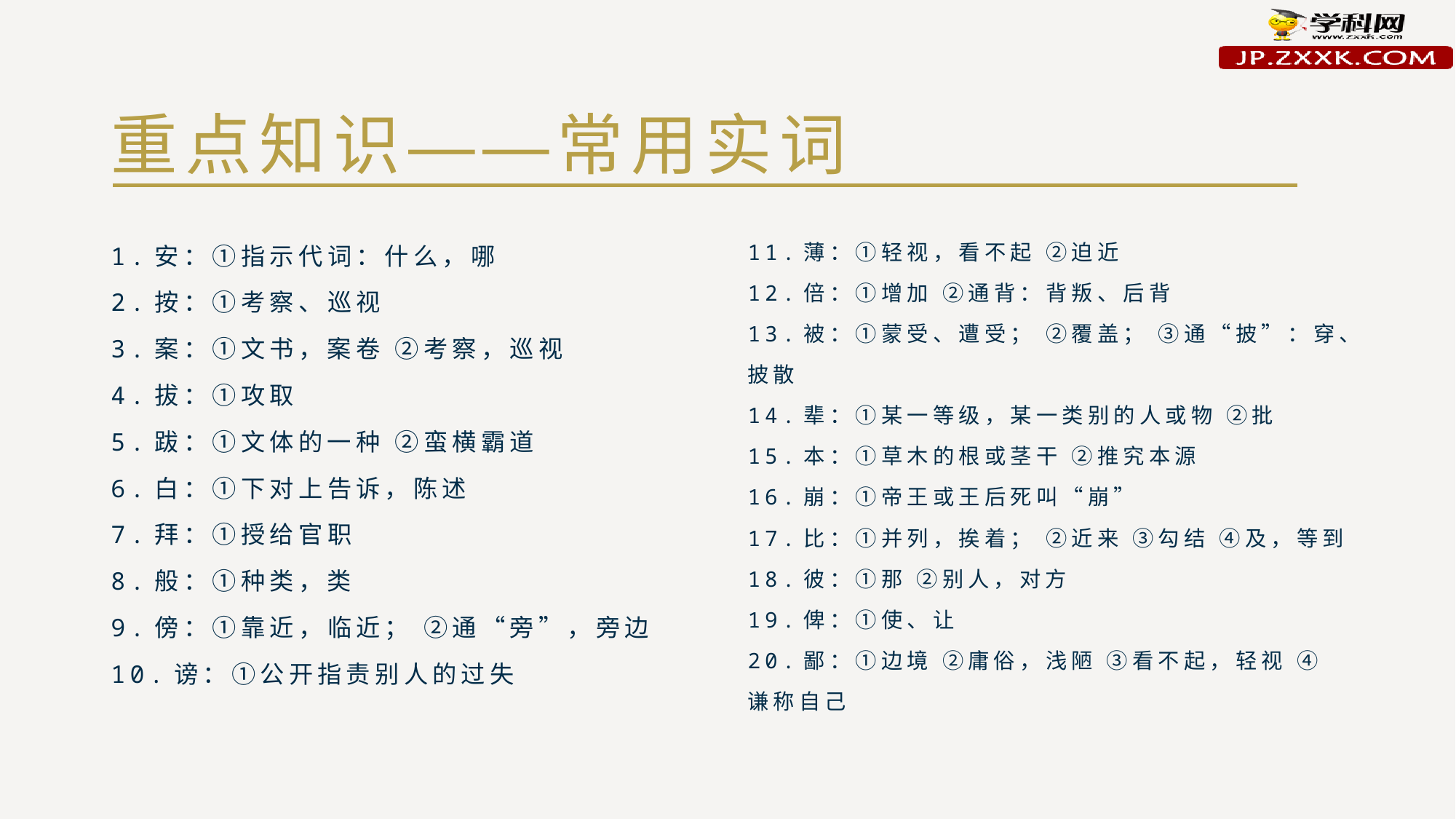

# 重点知识——常用实词
1.安：①指示代词：什么，哪
2.按：①考察、巡视
3.案：①文书，案卷 ②考察，巡视
4.拔：①攻取
5.跋：①文体的一种 ②蛮横霸道
6.白：①下对上告诉，陈述
7.拜：①授给官职
8.般：①种类，类
9.傍：①靠近，临近； ②通“旁”，旁边
10.谤：①公开指责别人的过失
11.薄：①轻视，看不起 ②迫近
12.倍：①增加 ②通背：背叛、后背
13.被：①蒙受、遭受； ②覆盖； ③通“披”：穿、披散
14.辈：①某一等级，某一类别的人或物 ②批
15.本：①草木的根或茎干 ②推究本源
16.崩：①帝王或王后死叫“崩”
17.比：①并列，挨着； ②近来 ③勾结 ④及，等到
18.彼：①那 ②别人，对方
19.俾：①使、让
20.鄙：①边境 ②庸俗，浅陋 ③看不起，轻视 ④谦称自己